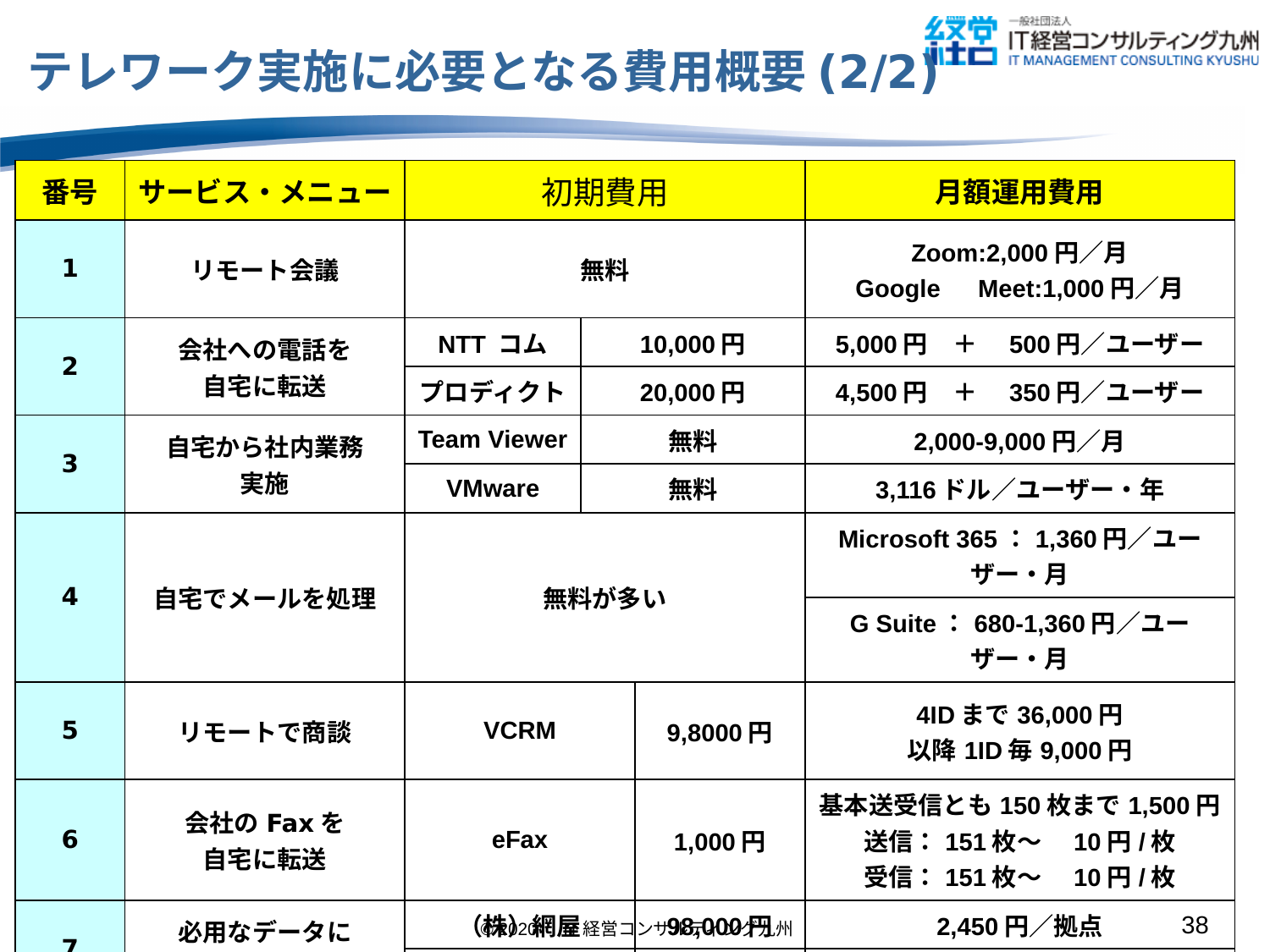

# テレワーク実施に必要となる費用概要(2/2)
| 番号 | サービス・メニュー | 初期費用 |  |  | 月額運用費用 |
| --- | --- | --- | --- | --- | --- |
| 1 | リモート会議 | 無料 |  |  | Zoom:2,000円／月 Google　Meet:1,000円／月 |
| 2 | 会社への電話を 自宅に転送 | NTT コム | 10,000円 |  | 5,000円　＋　500円／ユーザー |
|  |  | プロディクト | 20,000円 |  | 4,500円　＋　350円／ユーザー |
| 3 | 自宅から社内業務 実施 | Team Viewer | 無料 |  | 2,000-9,000円／月 |
|  |  | VMware | 無料 |  | 3,116ドル／ユーザー・年 |
| 4 | 自宅でメールを処理 | 無料が多い |  |  | Microsoft 365：1,360円／ユーザー・月 |
|  |  |  |  |  | G Suite：680-1,360円／ユーザー・月 |
| 5 | リモートで商談 | VCRM | 9,8000円 | 9,8000円 | 4IDまで36,000円 以降1ID毎9,000円 |
| 6 | 会社のFaxを 自宅に転送 | eFax | 1,000円 | 1,000円 | 基本送受信とも150枚まで1,500円 送信：151枚～　10円/枚 受信：151枚～　10円/枚 |
| 7 | 必用なデータに 社外からアクセス | （株）網屋 |  | 98,000円 | 2,450円／拠点 |
|  |  | 富士ゼロックス |  | 90,000円 | 13,800円／拠点 |
38